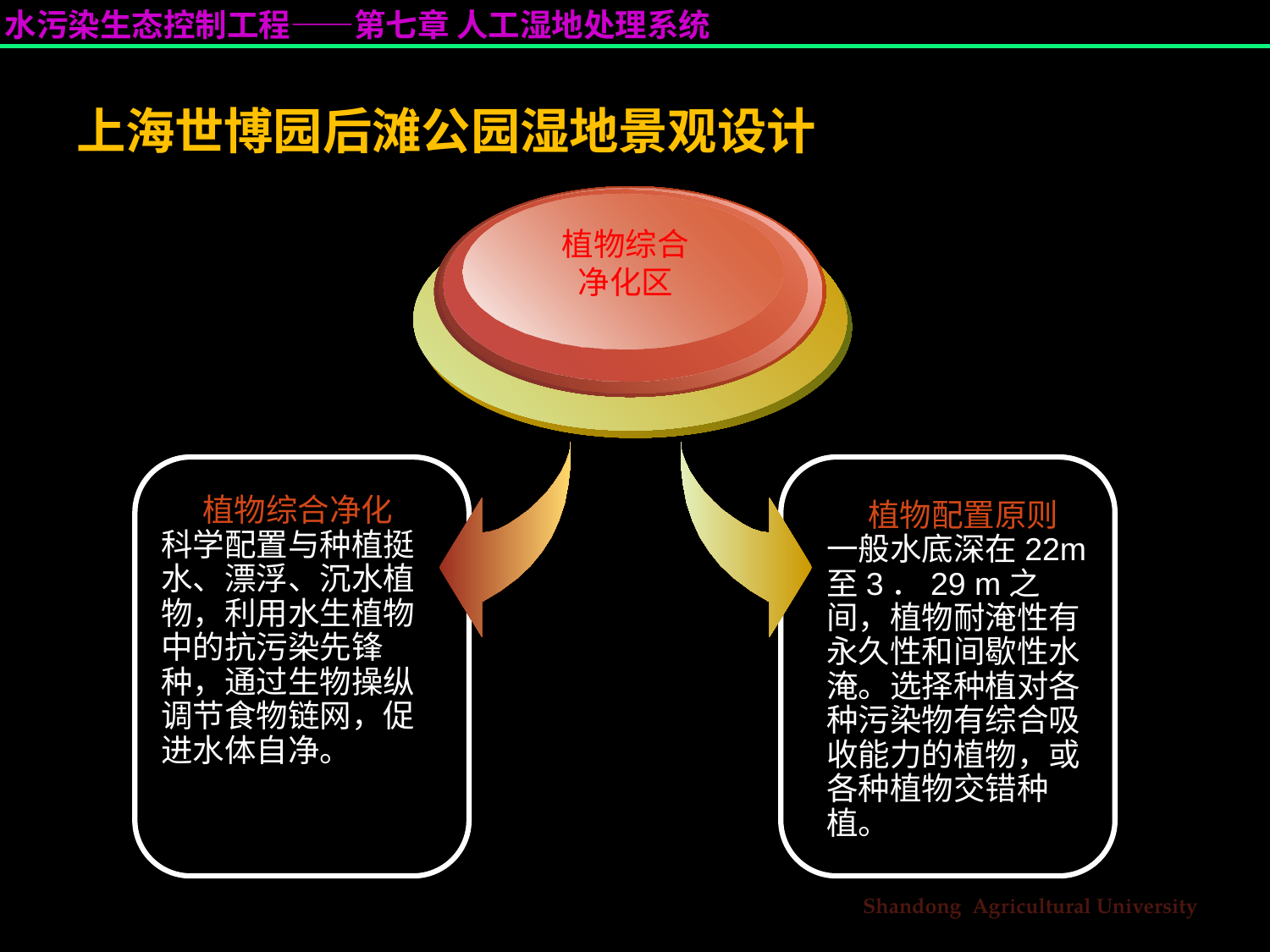

上海世博园后滩公园湿地景观设计

植物综合
净化区

植物综合净化
科学配置与种植挺水、漂浮、沉水植物，利用水生植物中的抗污染先锋种，通过生物操纵调节食物链网，促进水体自净。
植物配置原则
一般水底深在22m至3．29 m之间，植物耐淹性有永久性和间歇性水淹。选择种植对各种污染物有综合吸收能力的植物，或各种植物交错种植。